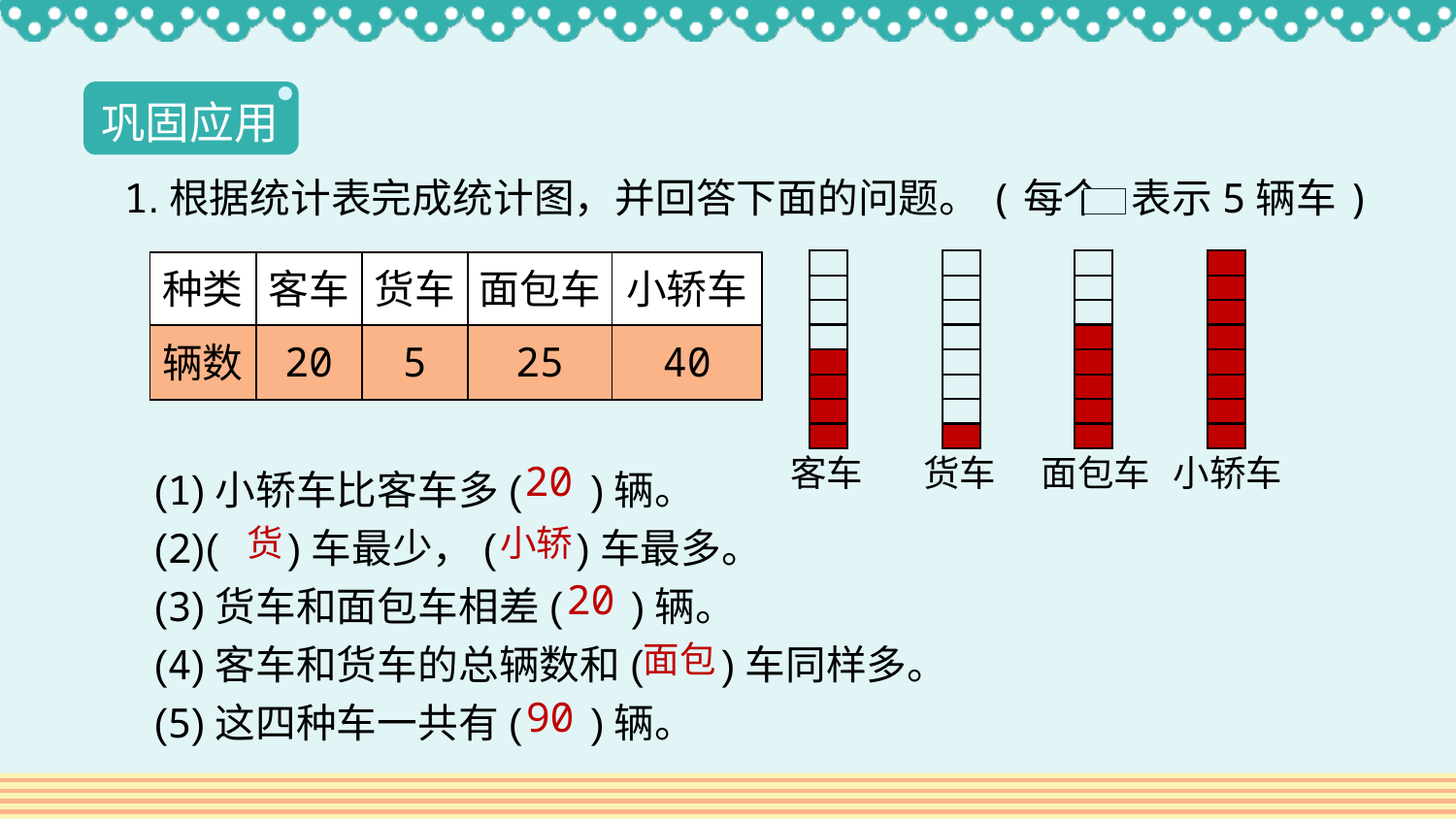

巩固应用
1.根据统计表完成统计图，并回答下面的问题。(每个   表示5辆车)

| 种类 | 客车 | 货车 | 面包车 | 小轿车 |
| --- | --- | --- | --- | --- |
| 辆数 | 20 | 5 | 25 | 40 |

客车
货车
面包车
小轿车
(1)小轿车比客车多(　 )辆。
(2)(　 )车最少，( 　 )车最多。
(3)货车和面包车相差(　 )辆。
(4)客车和货车的总辆数和(　  )车同样多。
(5)这四种车一共有(　 )辆。
20
货
小轿
20
面包
90